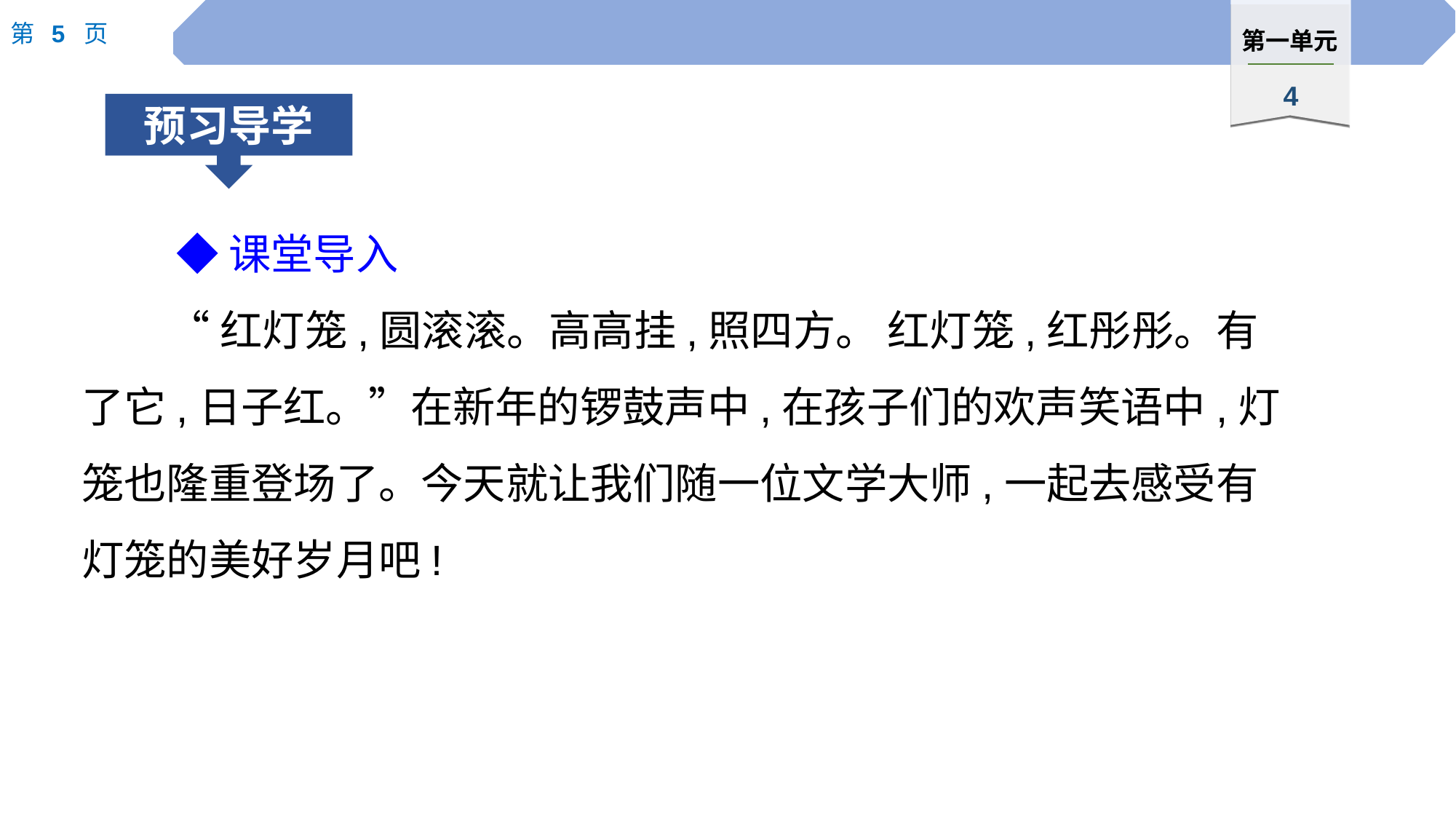

◆课堂导入

“红灯笼,圆滚滚。高高挂,照四方。 红灯笼,红彤彤。有了它,日子红。”在新年的锣鼓声中,在孩子们的欢声笑语中,灯笼也隆重登场了。今天就让我们随一位文学大师,一起去感受有灯笼的美好岁月吧!